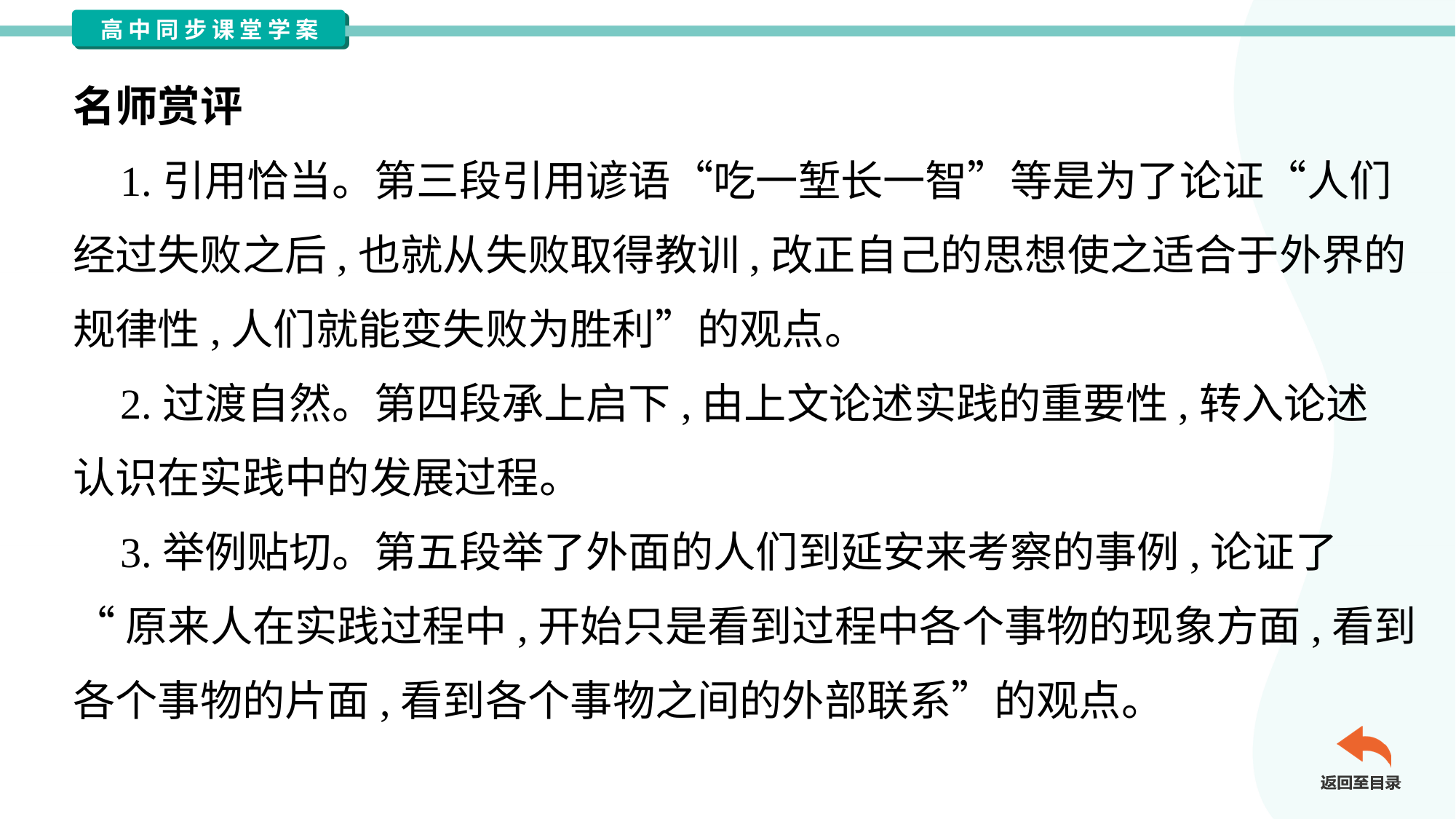

名师赏评
    1.引用恰当。第三段引用谚语“吃一堑长一智”等是为了论证“人们
经过失败之后,也就从失败取得教训,改正自己的思想使之适合于外界的
规律性,人们就能变失败为胜利”的观点。
    2.过渡自然。第四段承上启下,由上文论述实践的重要性,转入论述
认识在实践中的发展过程。
    3.举例贴切。第五段举了外面的人们到延安来考察的事例,论证了
“原来人在实践过程中,开始只是看到过程中各个事物的现象方面,看到
各个事物的片面,看到各个事物之间的外部联系”的观点。